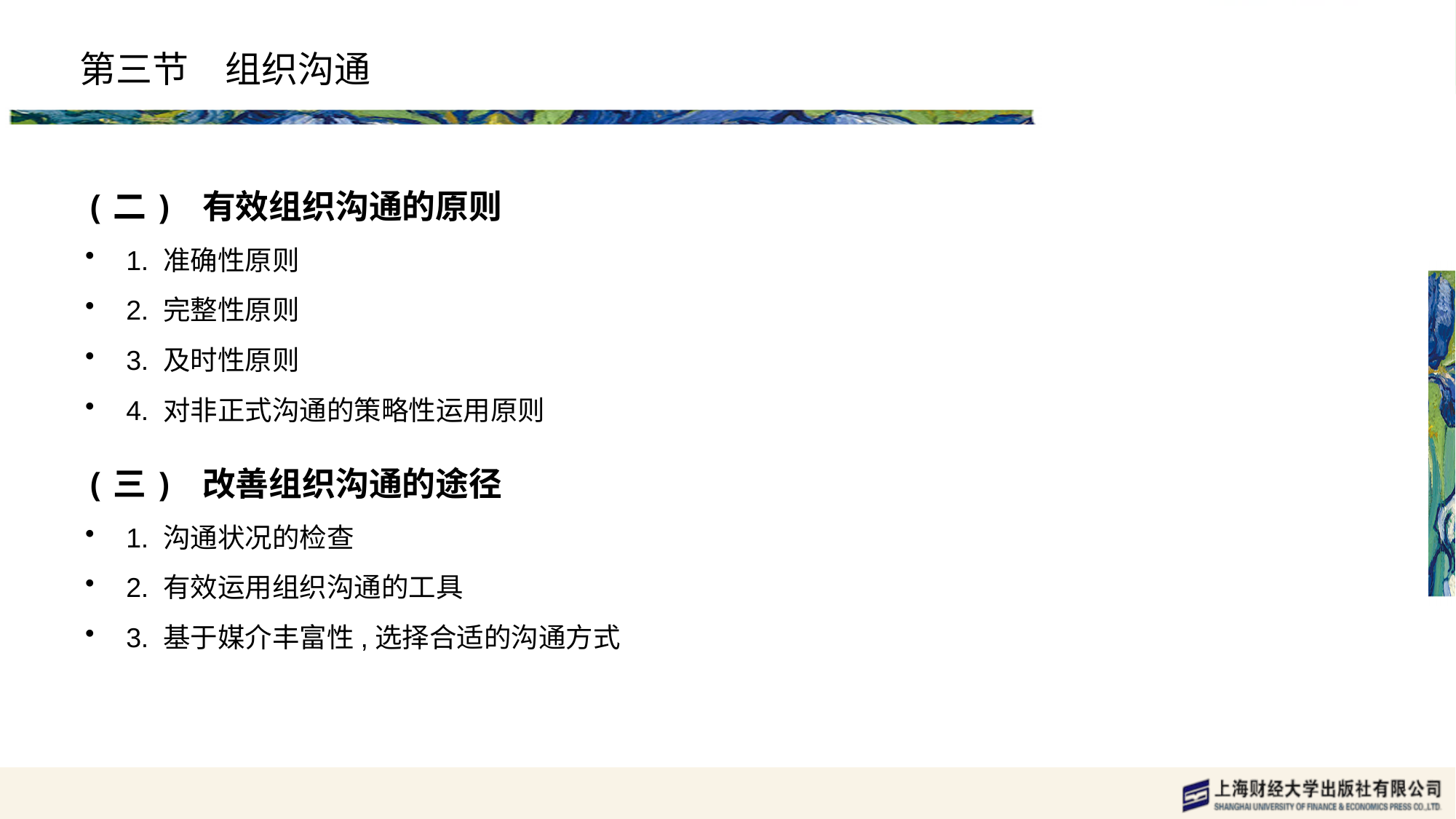

# 第三节　组织沟通
(二) 有效组织沟通的原则
1. 准确性原则
2. 完整性原则
3. 及时性原则
4. 对非正式沟通的策略性运用原则
(三) 改善组织沟通的途径
1. 沟通状况的检查
2. 有效运用组织沟通的工具
3. 基于媒介丰富性,选择合适的沟通方式